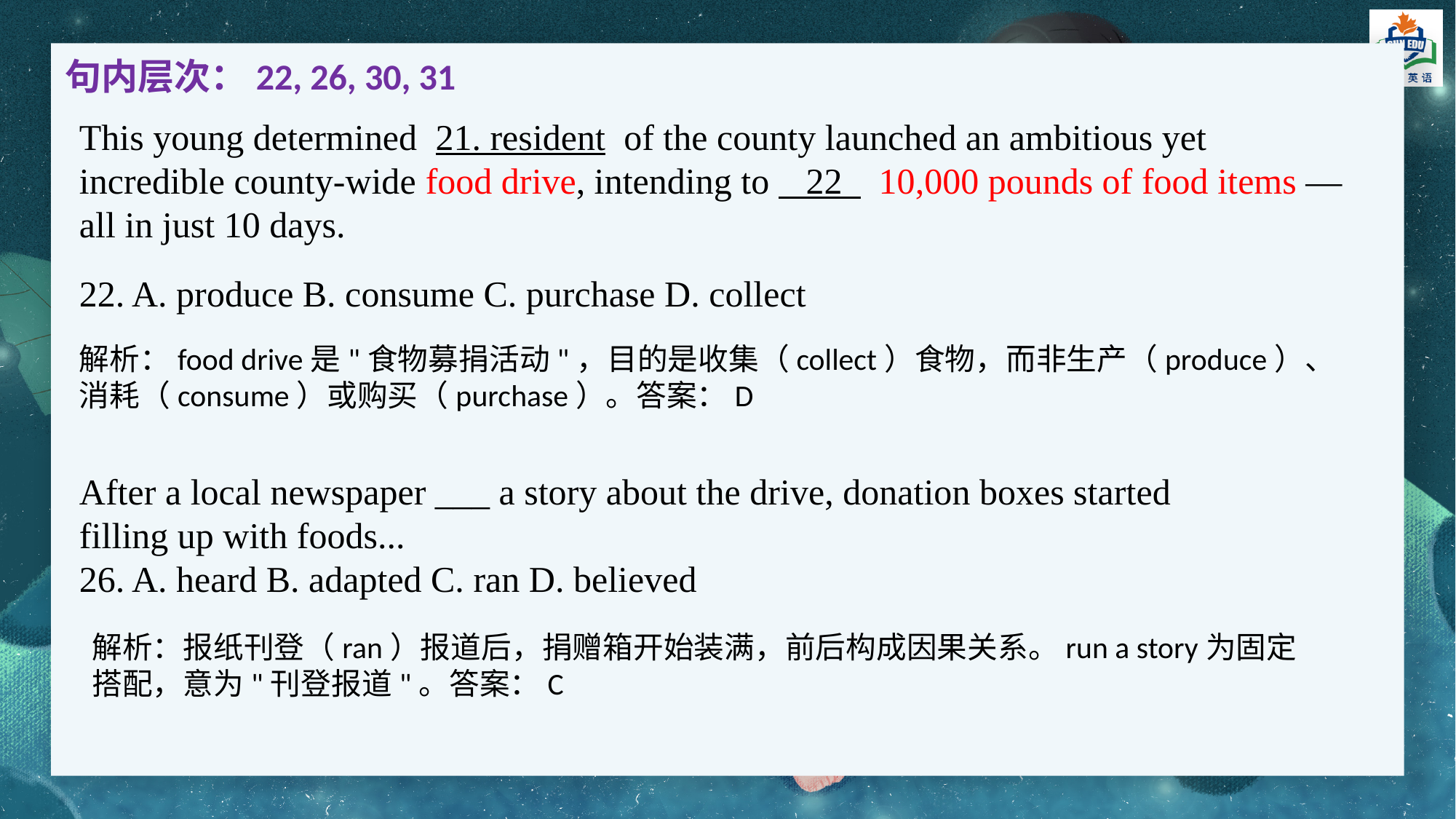

句内层次：22, 26, 30, 31
This young determined  21. resident  of the county launched an ambitious yet incredible county-wide food drive, intending to    22    10,000 pounds of food items — all in just 10 days.

22. A. produce B. consume C. purchase D. collect

解析：food drive是"食物募捐活动"，目的是收集（collect）食物，而非生产（produce）、消耗（consume）或购买（purchase）。答案：D
After a local newspaper ___ a story about the drive, donation boxes started filling up with foods...
26. A. heard B. adapted C. ran D. believed
解析：报纸刊登（ran）报道后，捐赠箱开始装满，前后构成因果关系。run a story为固定搭配，意为"刊登报道"。答案：C